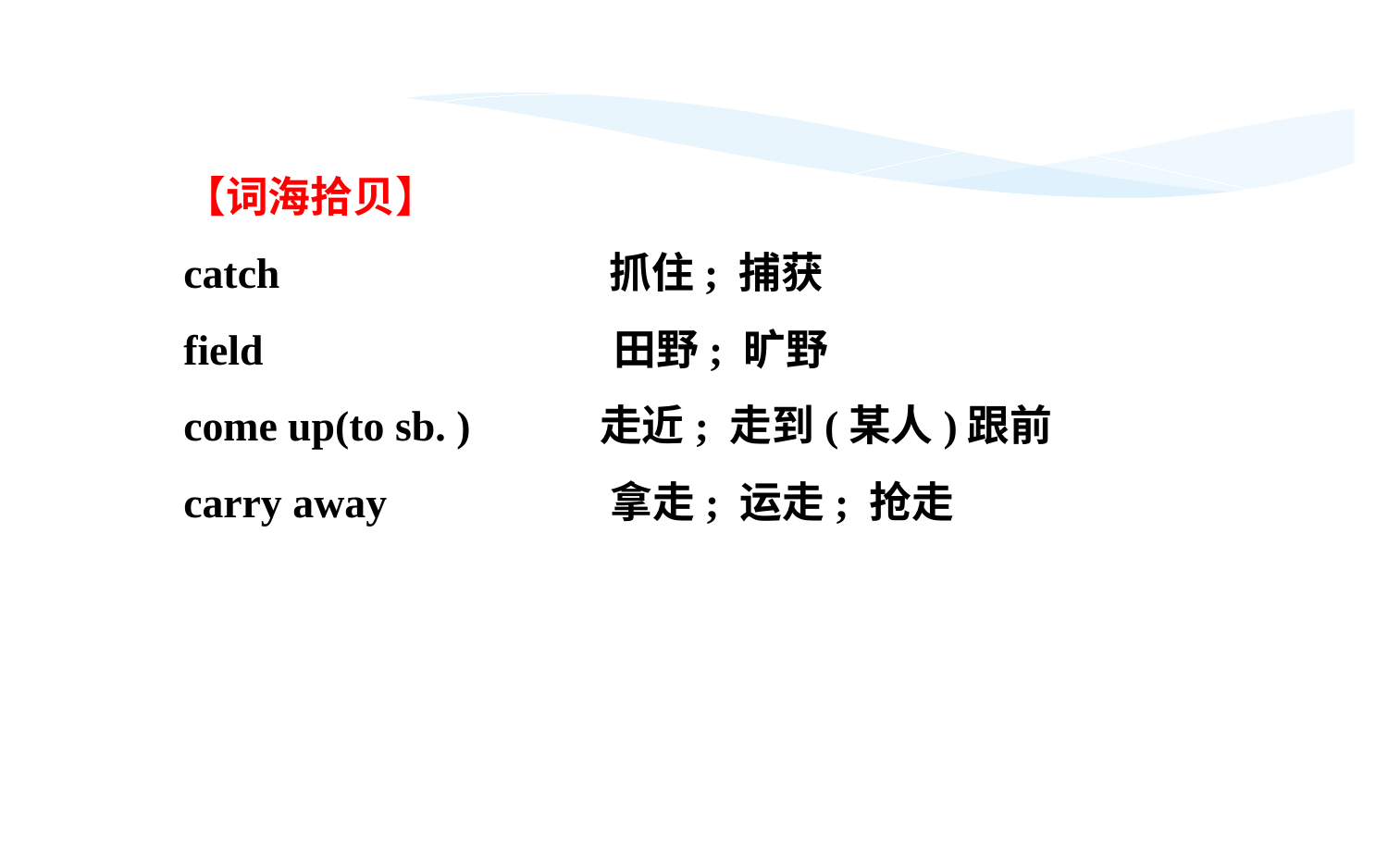

【词海拾贝】
catch                              抓住; 捕获
field                                田野; 旷野
come up(to sb. )	走近; 走到(某人)跟前
carry away                    拿走; 运走; 抢走